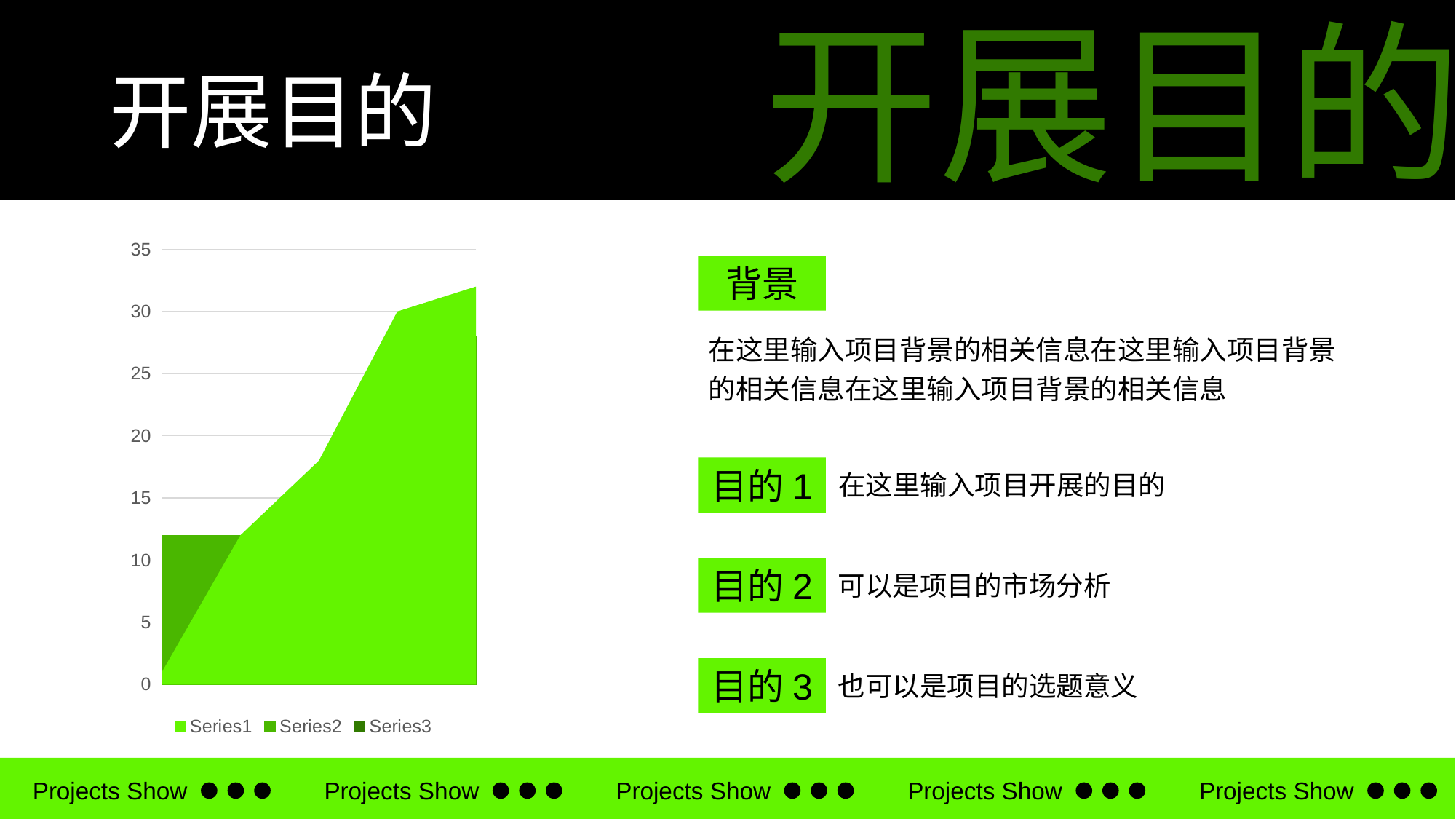

开展目的
开展目的

### Chart

| Category |  |  |  |
|---|---|---|---|
背景
在这里输入项目背景的相关信息在这里输入项目背景的相关信息在这里输入项目背景的相关信息
目的1
在这里输入项目开展的目的
目的2
可以是项目的市场分析
目的3
也可以是项目的选题意义